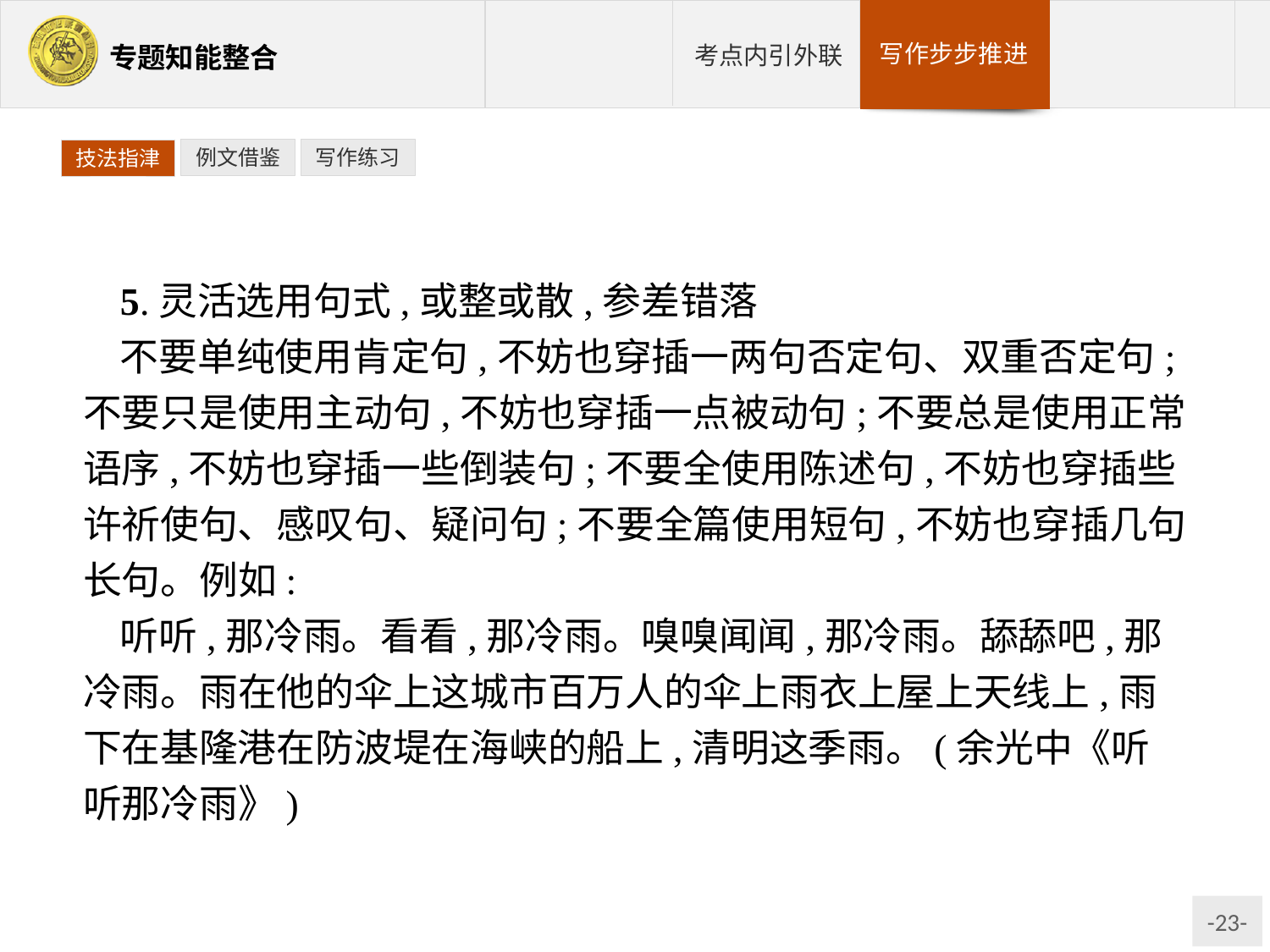

例文借鉴
写作练习
技法指津
5.灵活选用句式,或整或散,参差错落
不要单纯使用肯定句,不妨也穿插一两句否定句、双重否定句;不要只是使用主动句,不妨也穿插一点被动句;不要总是使用正常语序,不妨也穿插一些倒装句;不要全使用陈述句,不妨也穿插些许祈使句、感叹句、疑问句;不要全篇使用短句,不妨也穿插几句长句。例如:
听听,那冷雨。看看,那冷雨。嗅嗅闻闻,那冷雨。舔舔吧,那冷雨。雨在他的伞上这城市百万人的伞上雨衣上屋上天线上,雨下在基隆港在防波堤在海峡的船上,清明这季雨。(余光中《听听那冷雨》)